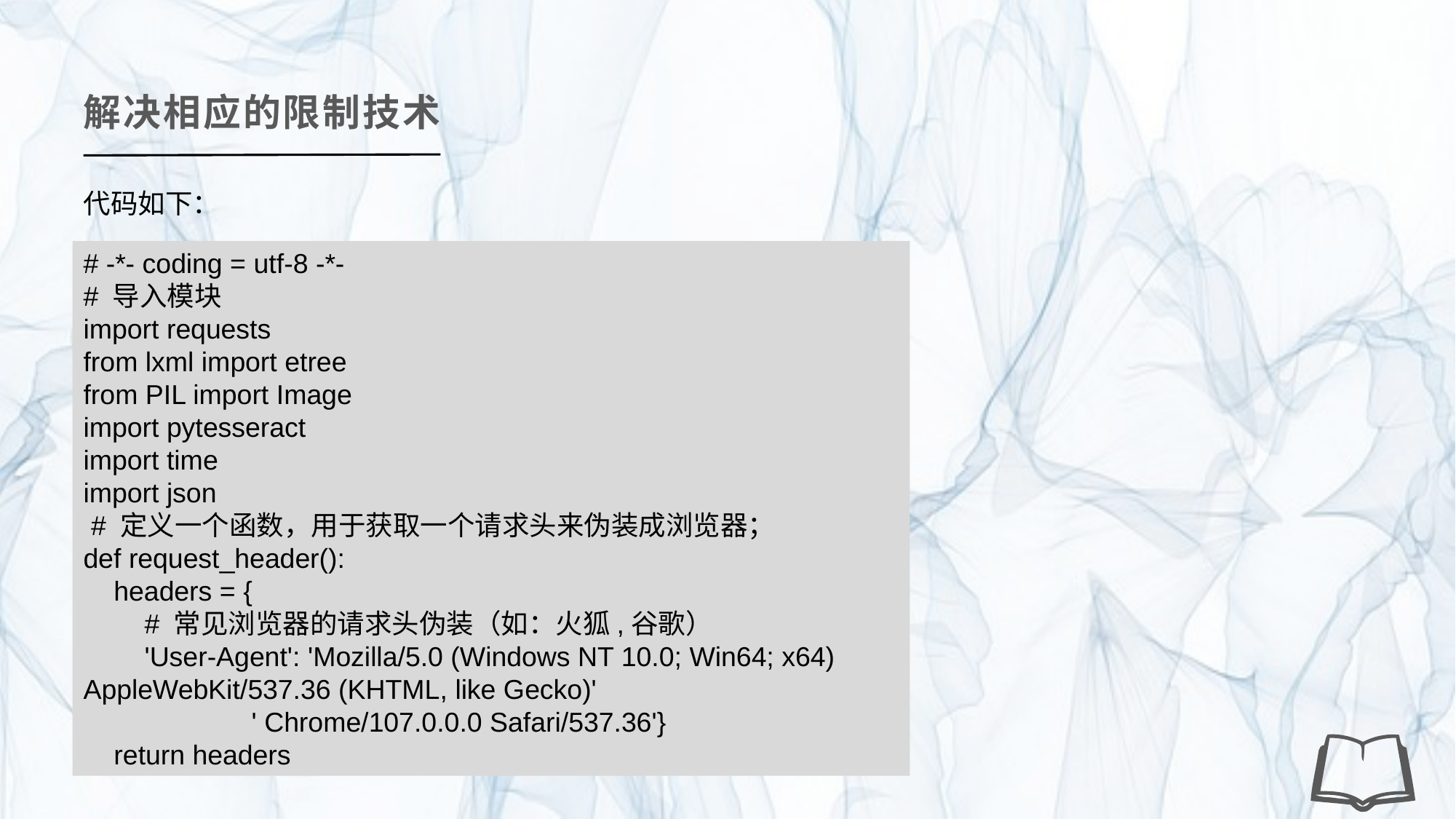

解决相应的限制技术
代码如下：
# -*- coding = utf-8 -*-
# 导入模块
import requests
from lxml import etree
from PIL import Image
import pytesseract
import time
import json
 # 定义一个函数，用于获取一个请求头来伪装成浏览器；
def request_header():
    headers = {
        # 常见浏览器的请求头伪装（如：火狐,谷歌）
        'User-Agent': 'Mozilla/5.0 (Windows NT 10.0; Win64; x64) AppleWebKit/537.36 (KHTML, like Gecko)'
                      ' Chrome/107.0.0.0 Safari/537.36'}
    return headers

36